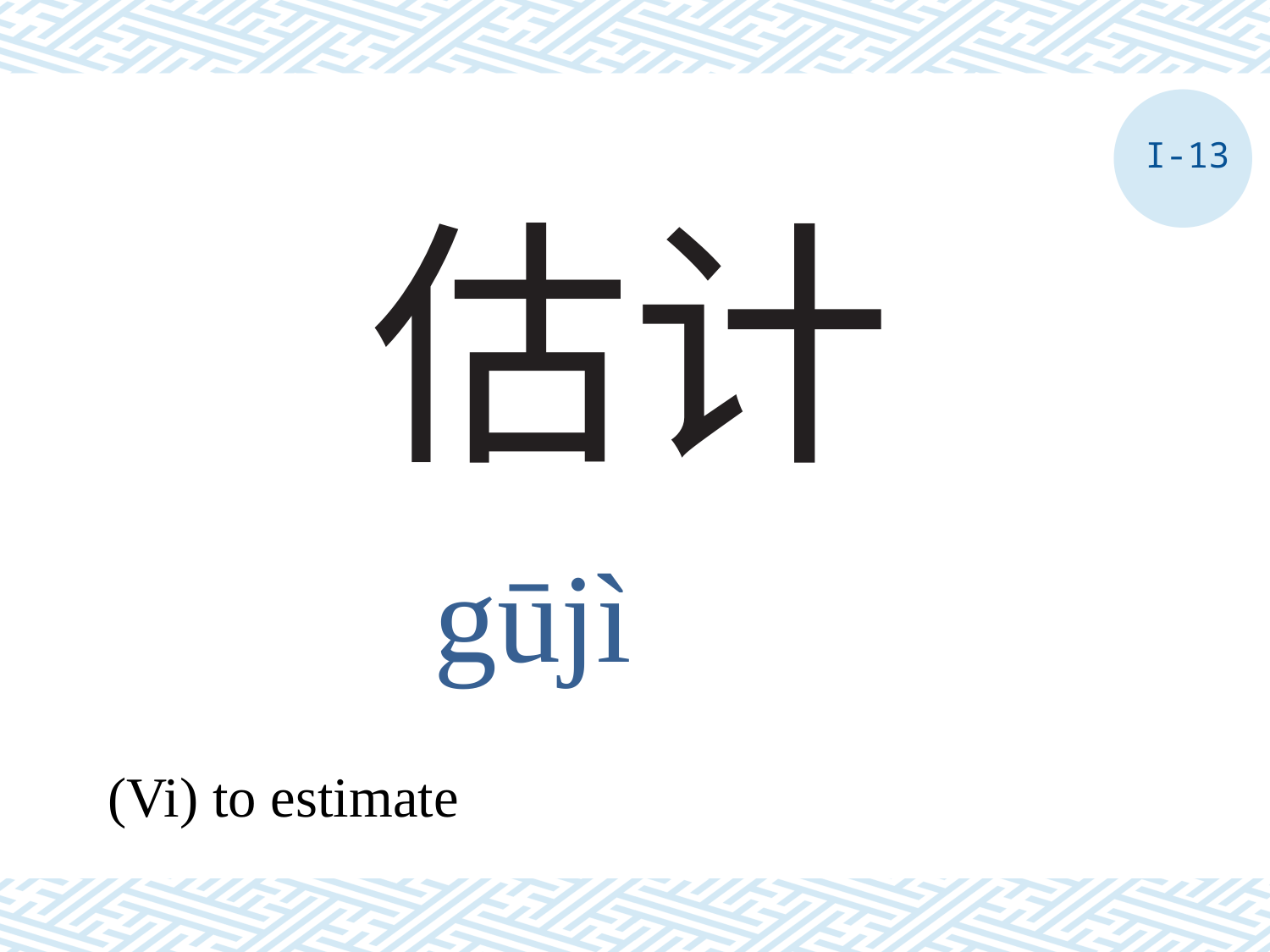

I-13

# 估计
gūjì
(Vi) to estimate